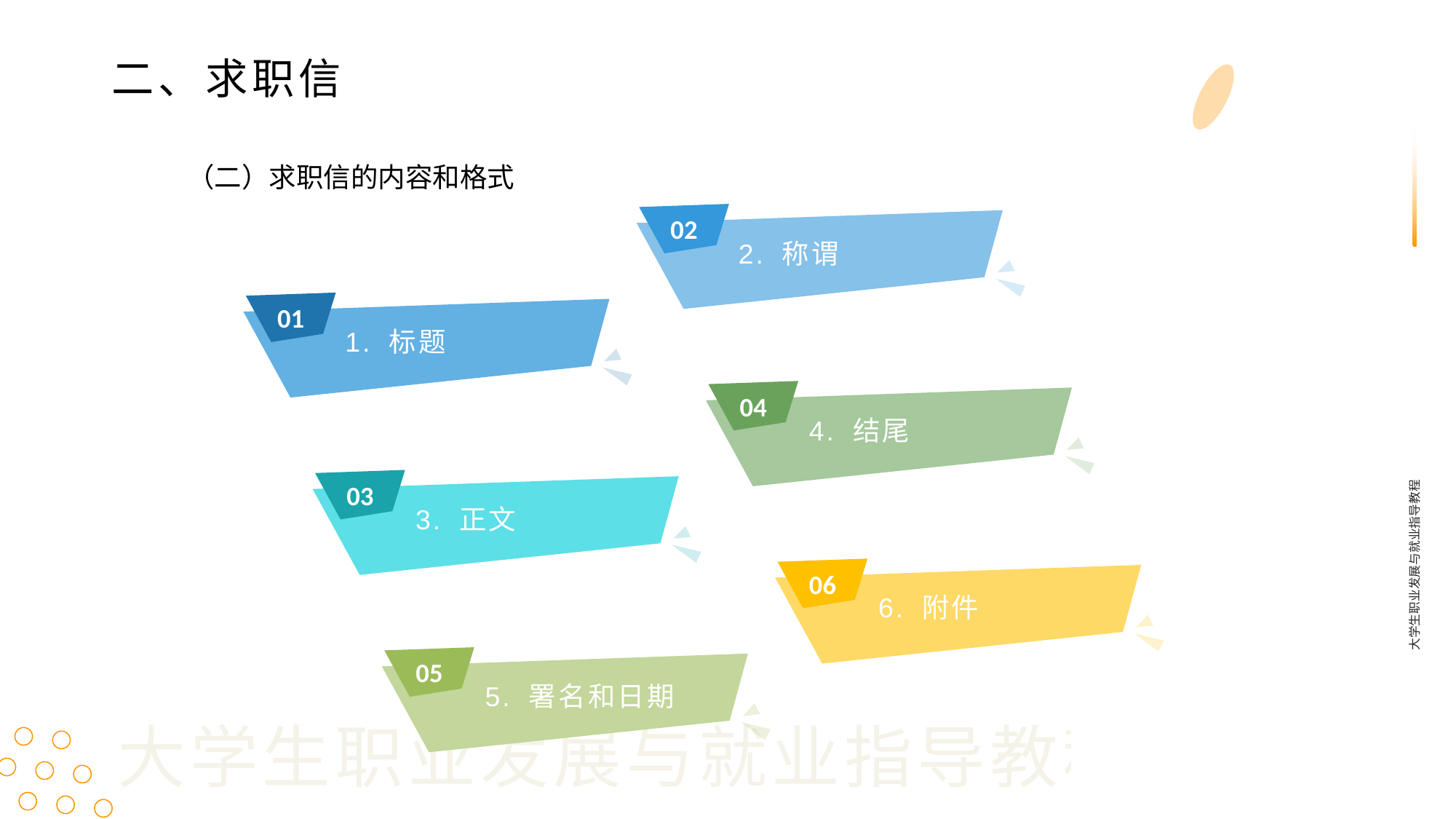

二、求职信

（二）求职信的内容和格式

02

2. 称谓

01

1. 标题

04

4. 结尾

大学生职业发展与就业指导教程
03

3. 正文

06

6. 附件

05

5. 署名和日期

大学生职业发展与就业指导教程